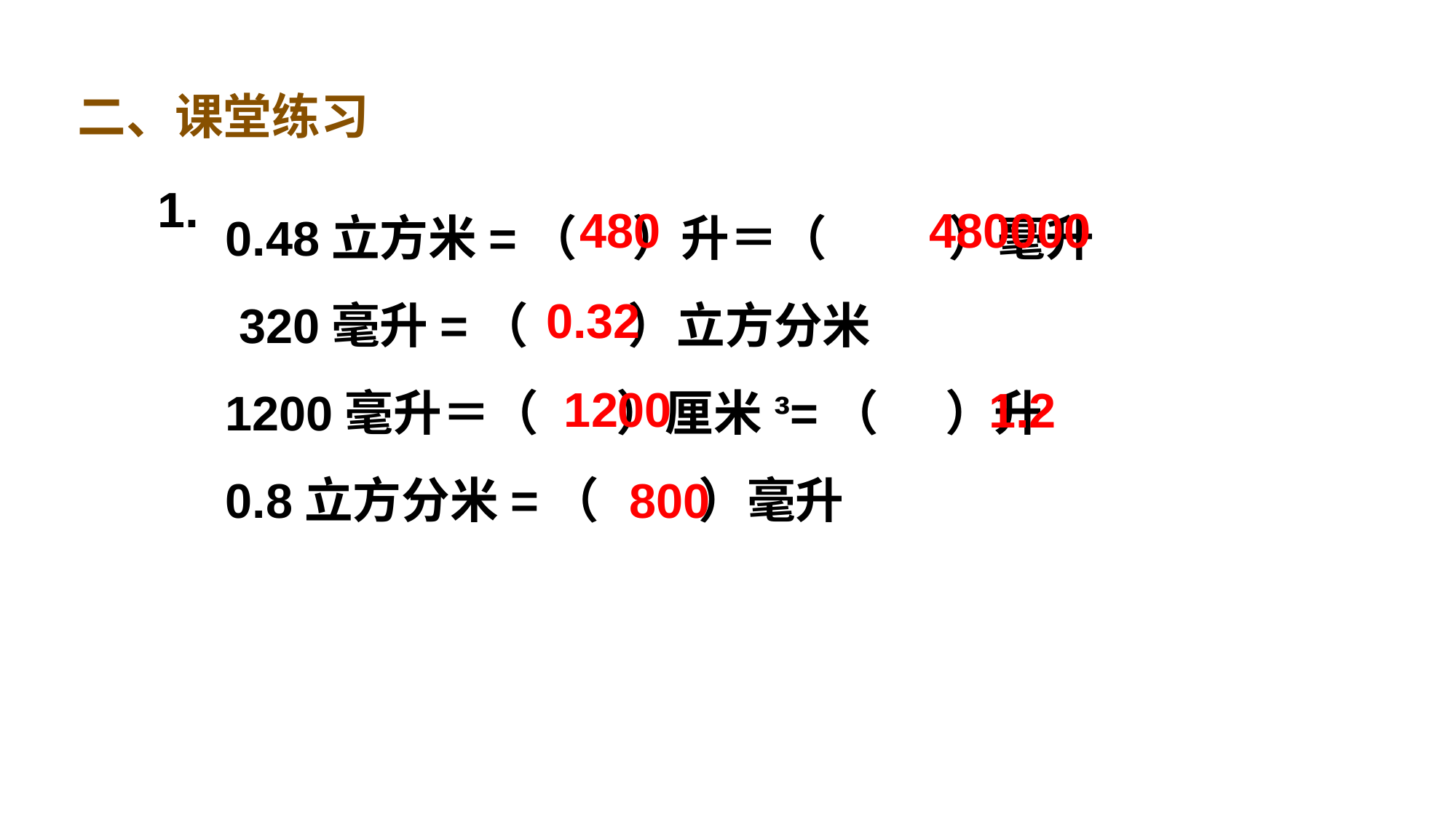

二、课堂练习
1.
0.48立方米=（     ）升＝（           ）毫升
 320毫升=（         ）立方分米
1200毫升＝（       ）厘米³=（      ）升
0.8立方分米=（         ）毫升

480
480000
0.32
1200
1.2
800